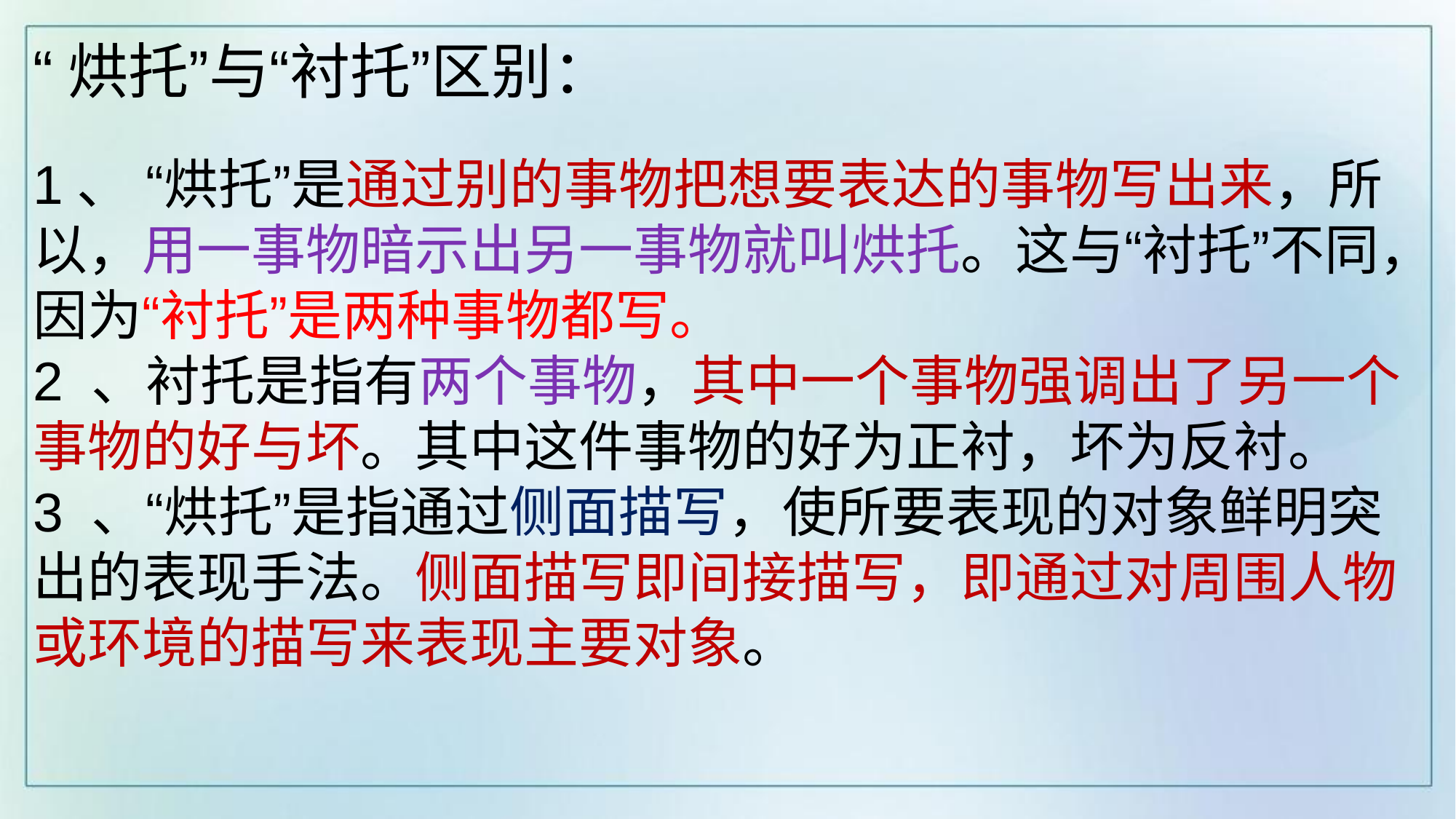

“烘托”与“衬托”区别：

1、 “烘托”是通过别的事物把想要表达的事物写出来，所以，用一事物暗示出另一事物就叫烘托。这与“衬托”不同，因为“衬托”是两种事物都写。
2 、衬托是指有两个事物，其中一个事物强调出了另一个事物的好与坏。其中这件事物的好为正衬，坏为反衬。
3 、“烘托”是指通过侧面描写，使所要表现的对象鲜明突出的表现手法。侧面描写即间接描写，即通过对周围人物或环境的描写来表现主要对象。